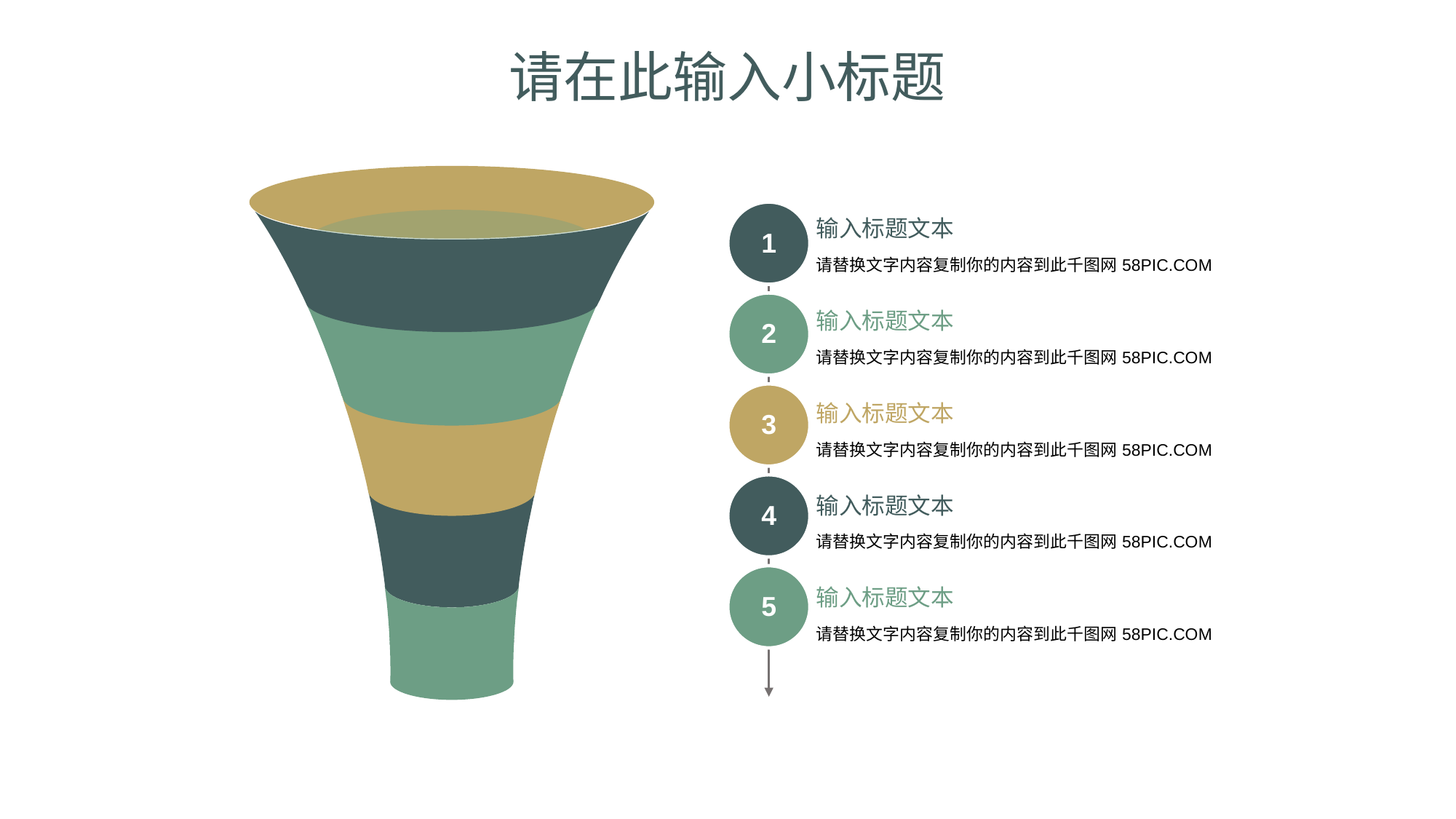

1
输入标题文本
请替换文字内容复制你的内容到此千图网58PIC.COM
2
输入标题文本
请替换文字内容复制你的内容到此千图网58PIC.COM
3
输入标题文本
请替换文字内容复制你的内容到此千图网58PIC.COM
4
输入标题文本
请替换文字内容复制你的内容到此千图网58PIC.COM
5
输入标题文本
请替换文字内容复制你的内容到此千图网58PIC.COM